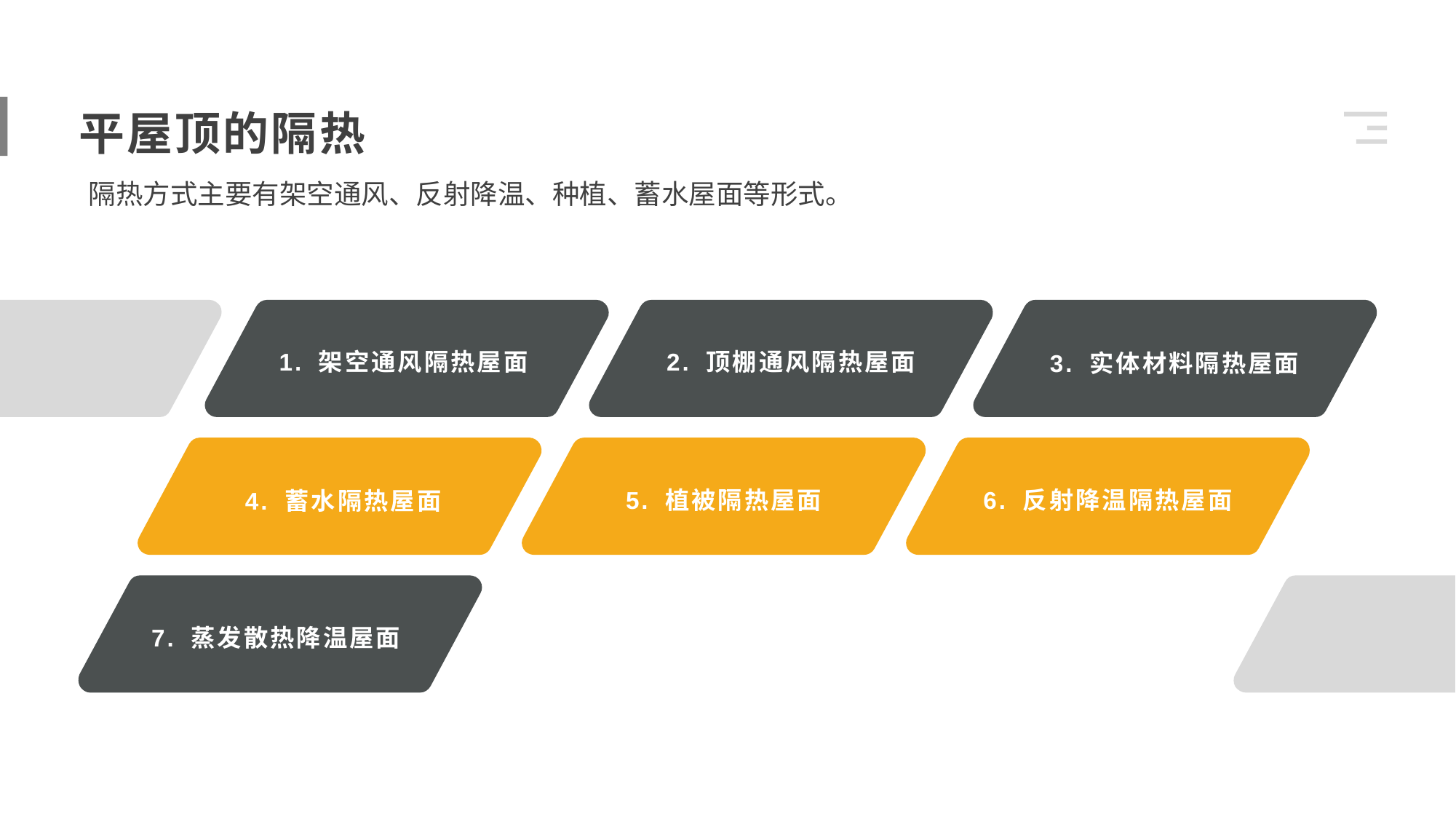

平屋顶的隔热

隔热方式主要有架空通风、反射降温、种植、蓄水屋面等形式。

1. 架空通风隔热屋面
2. 顶棚通风隔热屋面
3. 实体材料隔热屋面

5. 植被隔热屋面
6. 反射降温隔热屋面
4. 蓄水隔热屋面

7. 蒸发散热降温屋面